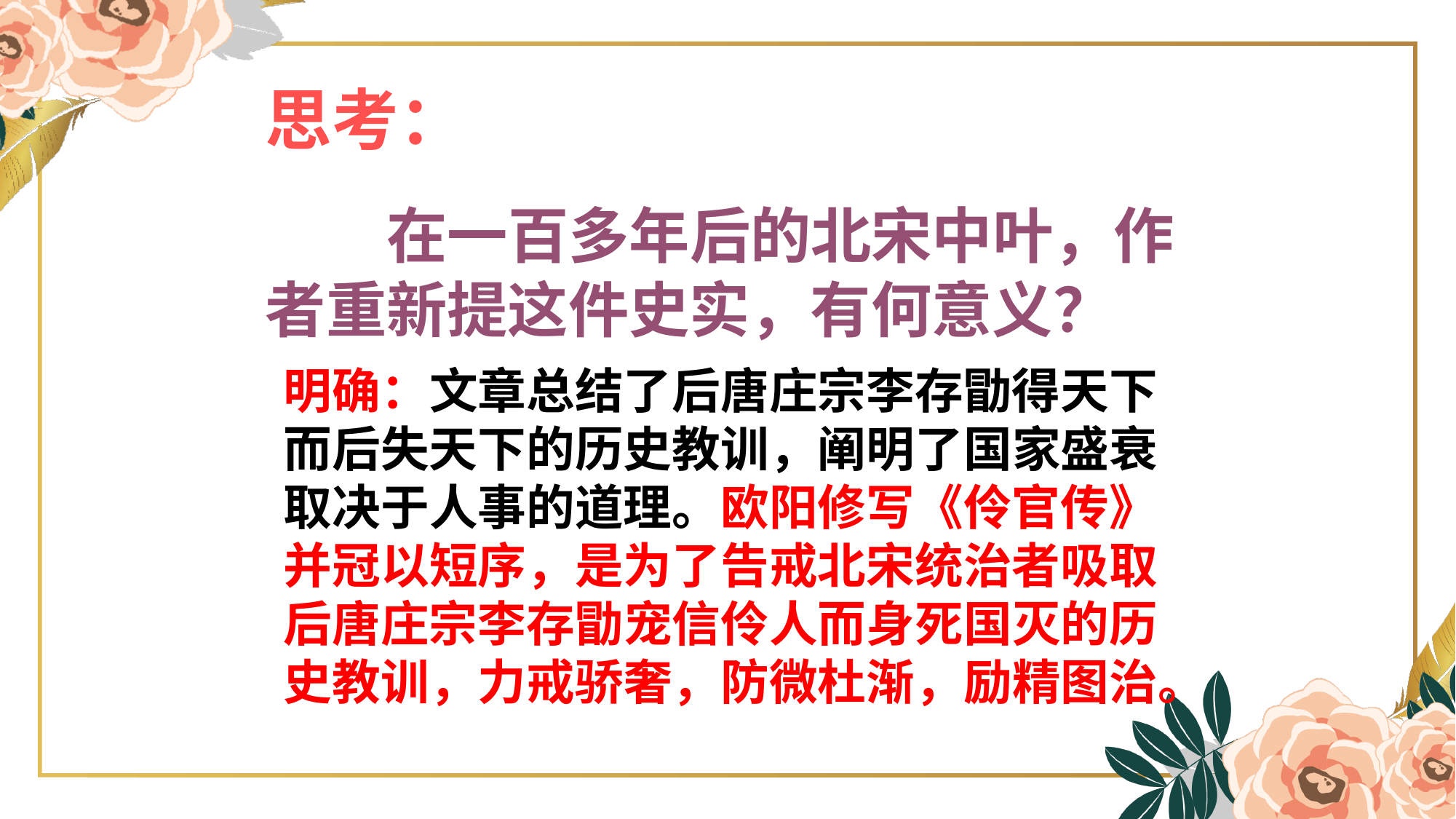

思考：
       在一百多年后的北宋中叶，作者重新提这件史实，有何意义？

明确：文章总结了后唐庄宗李存勖得天下而后失天下的历史教训，阐明了国家盛衰取决于人事的道理。欧阳修写《伶官传》并冠以短序，是为了告戒北宋统治者吸取后唐庄宗李存勖宠信伶人而身死国灭的历史教训，力戒骄奢，防微杜渐，励精图治。